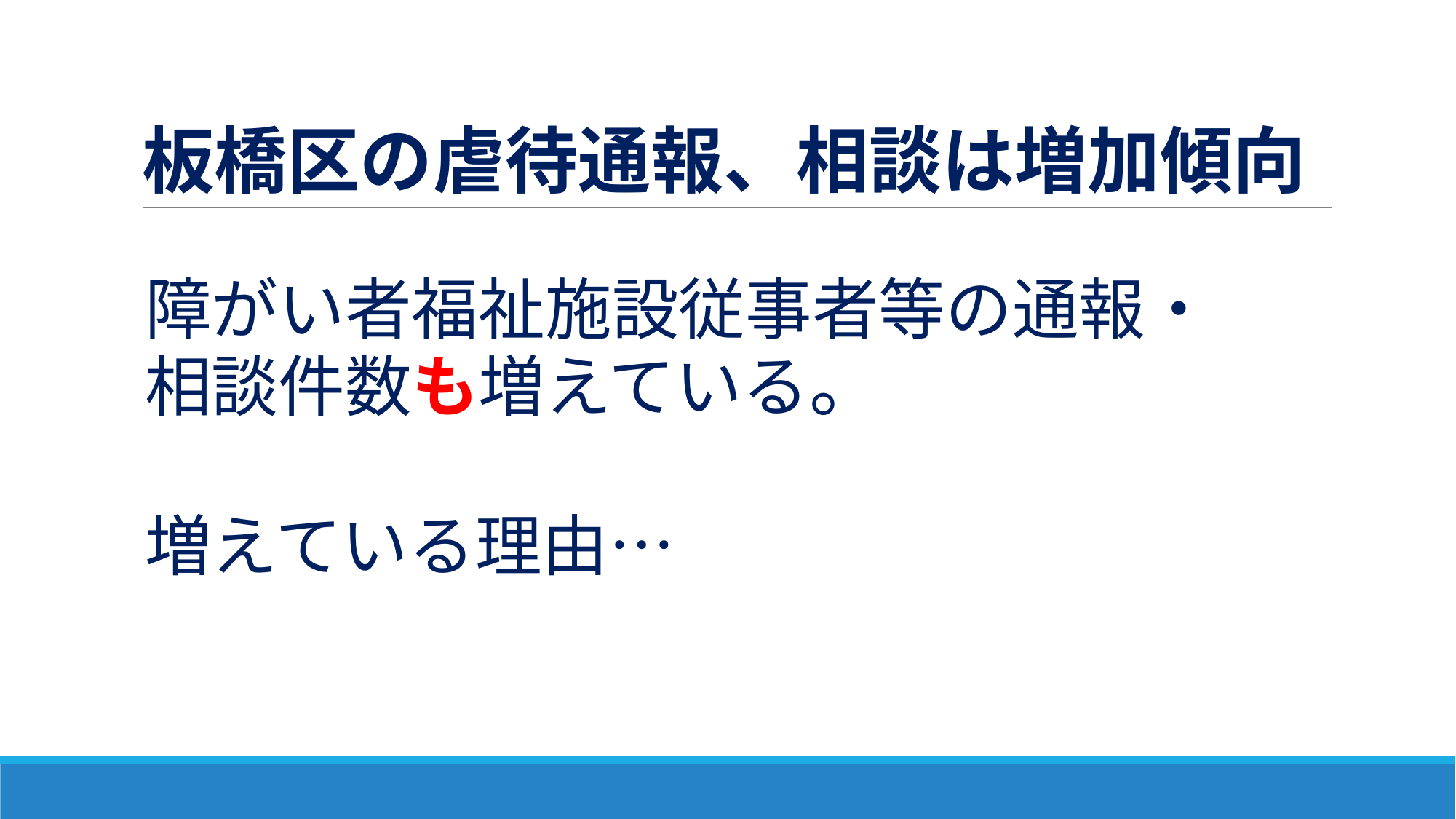

# 板橋区の虐待通報、相談は増加傾向

障がい者福祉施設従事者等の通報・
相談件数も増えている。

増えている理由…